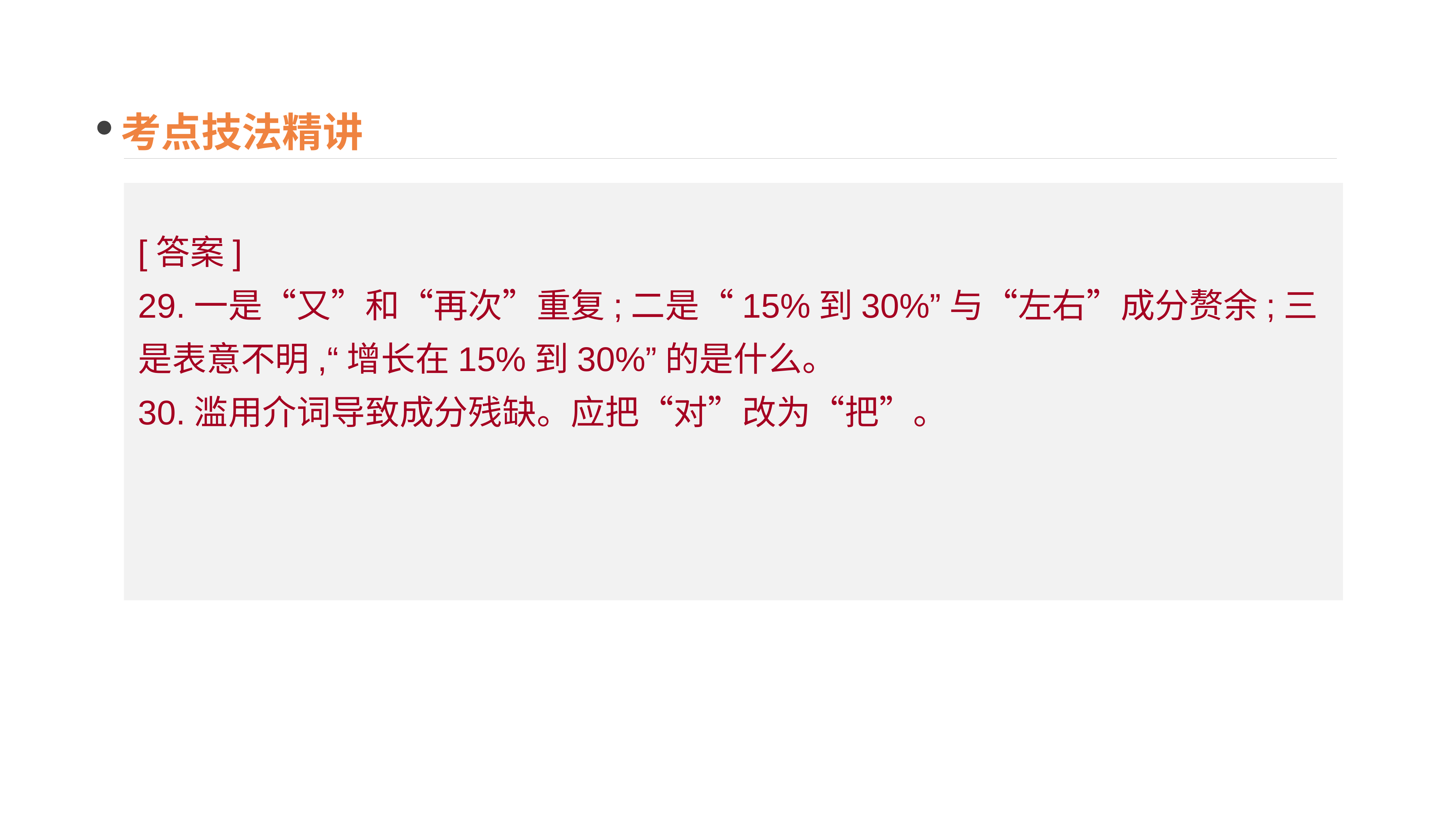

考点技法精讲

[答案]
29.一是“又”和“再次”重复;二是“15%到30%”与“左右”成分赘余;三是表意不明,“增长在15%到30%”的是什么。
30.滥用介词导致成分残缺。应把“对”改为“把”。